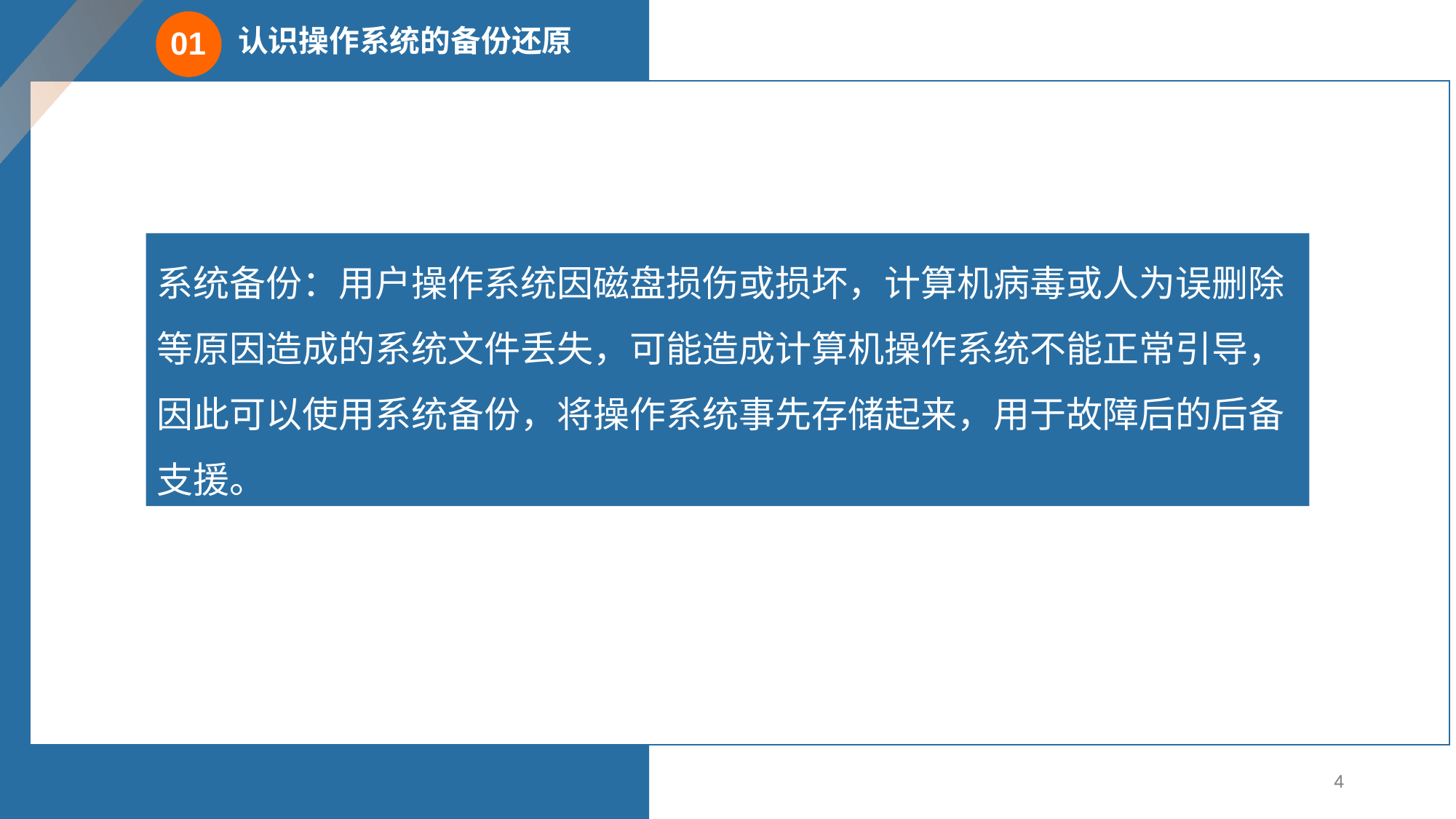

认识操作系统的备份还原
01
系统备份：用户操作系统因磁盘损伤或损坏，计算机病毒或人为误删除等原因造成的系统文件丢失，可能造成计算机操作系统不能正常引导，因此可以使用系统备份，将操作系统事先存储起来，用于故障后的后备支援。